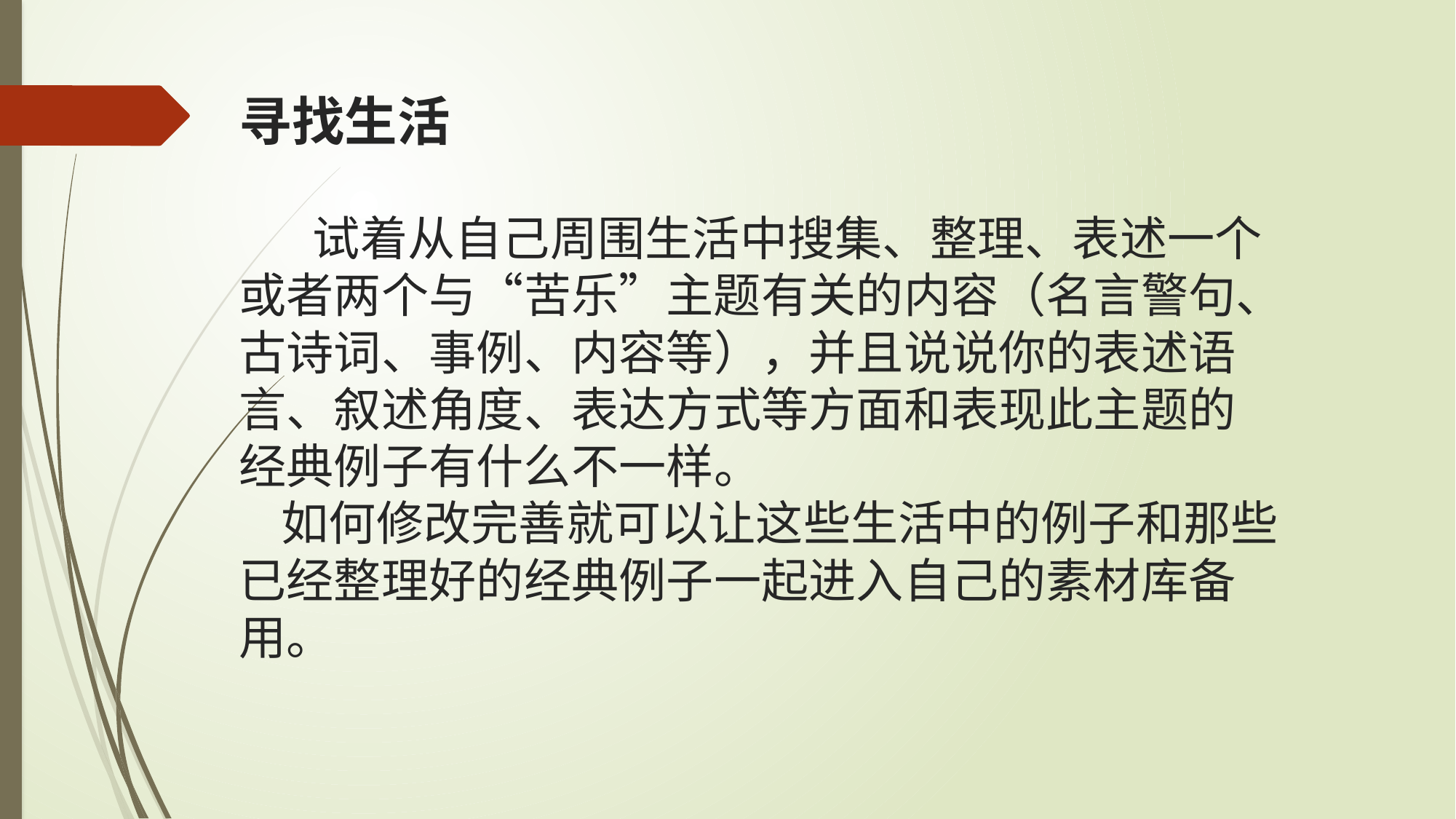

# 寻找生活 试着从自己周围生活中搜集、整理、表述一个或者两个与“苦乐”主题有关的内容（名言警句、古诗词、事例、内容等），并且说说你的表述语言、叙述角度、表达方式等方面和表现此主题的经典例子有什么不一样。 如何修改完善就可以让这些生活中的例子和那些已经整理好的经典例子一起进入自己的素材库备用。